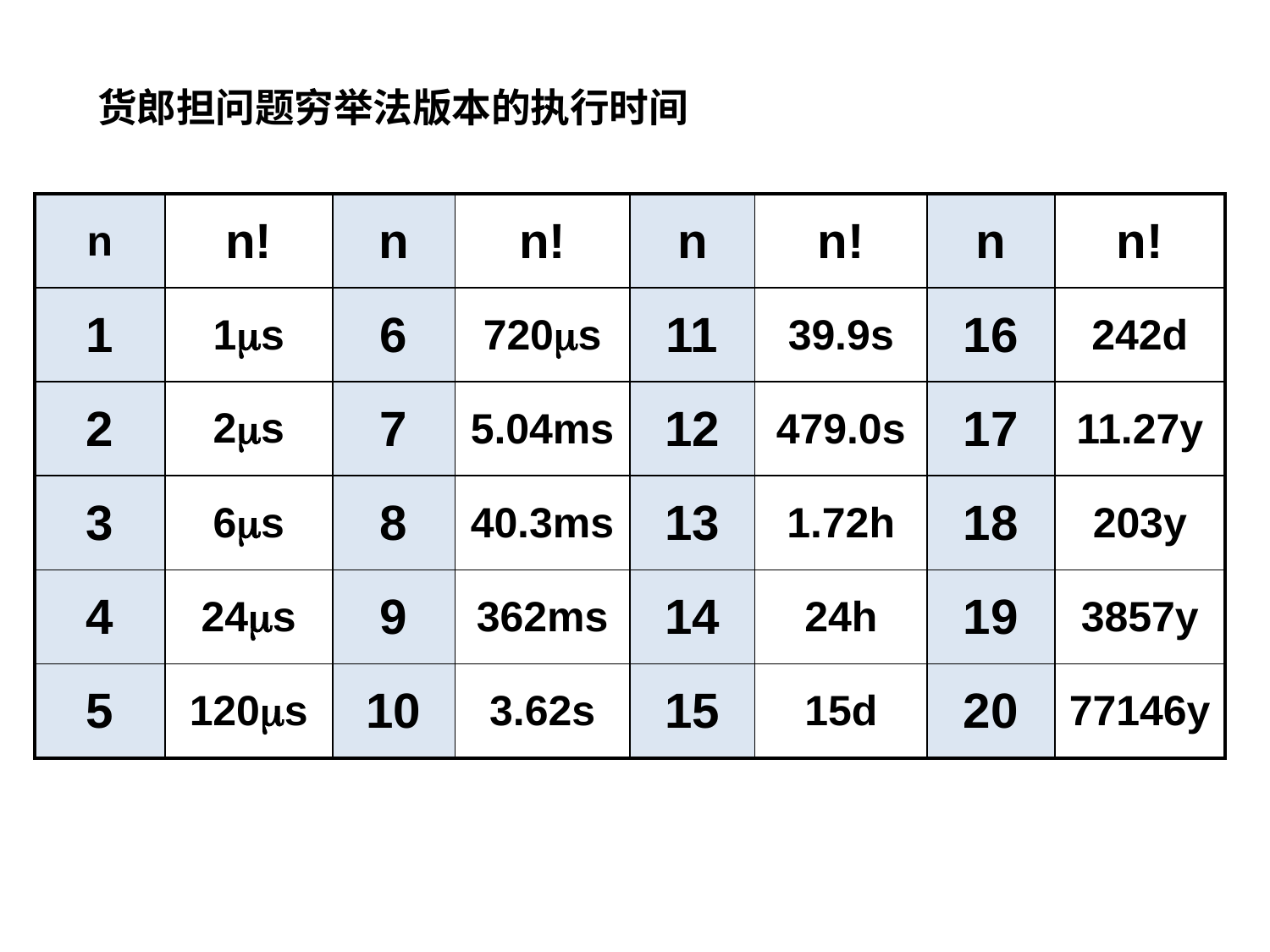

# 货郎担问题穷举法版本的执行时间

| n | n! | n | n! | n | n! | n | n! |
| --- | --- | --- | --- | --- | --- | --- | --- |
| 1 | 1μs | 6 | 720μs | 11 | 39.9s | 16 | 242d |
| 2 | 2μs | 7 | 5.04ms | 12 | 479.0s | 17 | 11.27y |
| 3 | 6μs | 8 | 40.3ms | 13 | 1.72h | 18 | 203y |
| 4 | 24μs | 9 | 362ms | 14 | 24h | 19 | 3857y |
| 5 | 120μs | 10 | 3.62s | 15 | 15d | 20 | 77146y |